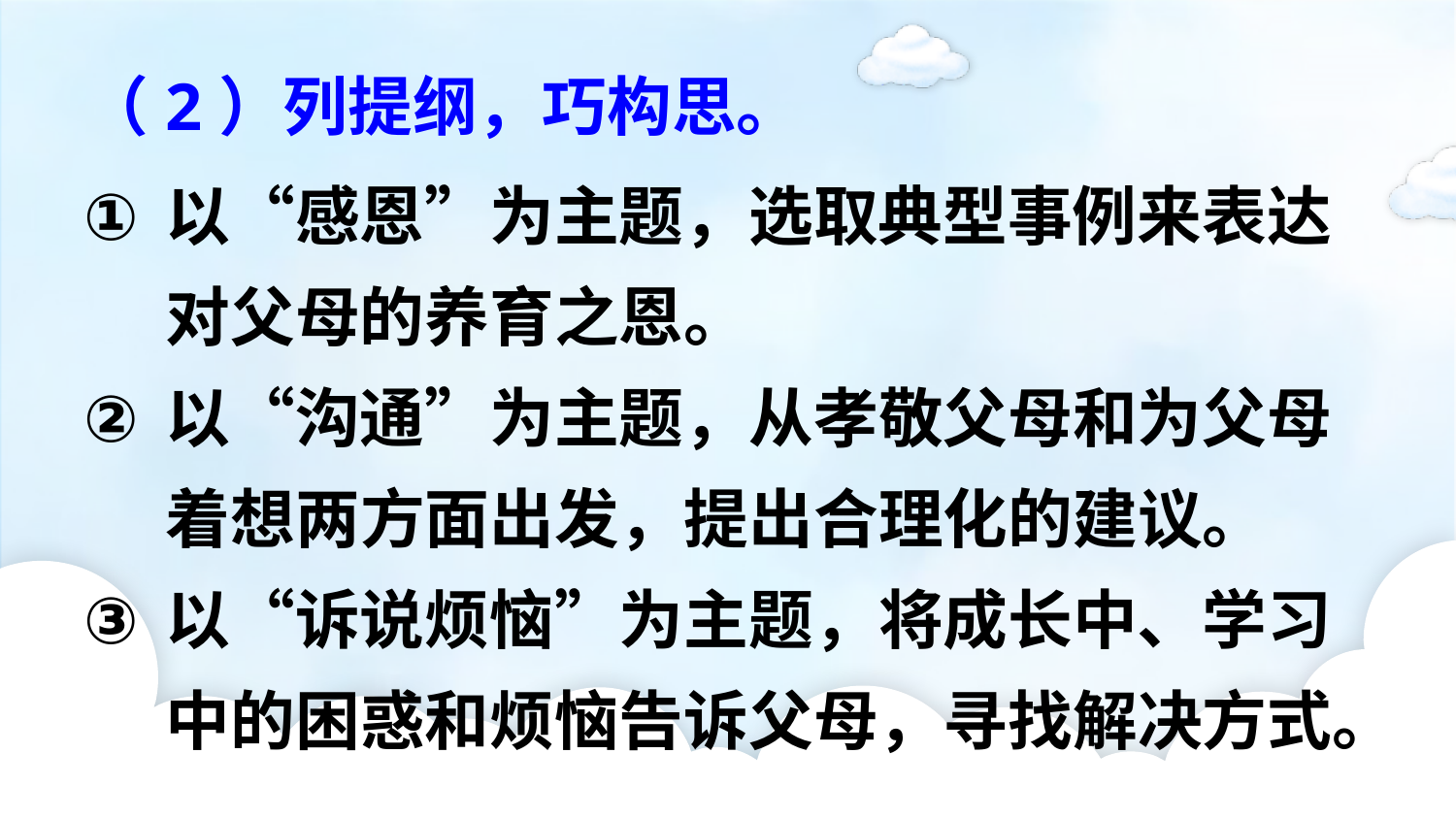

（2）列提纲，巧构思。
以“感恩”为主题，选取典型事例来表达对父母的养育之恩。
以“沟通”为主题，从孝敬父母和为父母着想两方面出发，提出合理化的建议。
以“诉说烦恼”为主题，将成长中、学习中的困惑和烦恼告诉父母，寻找解决方式。